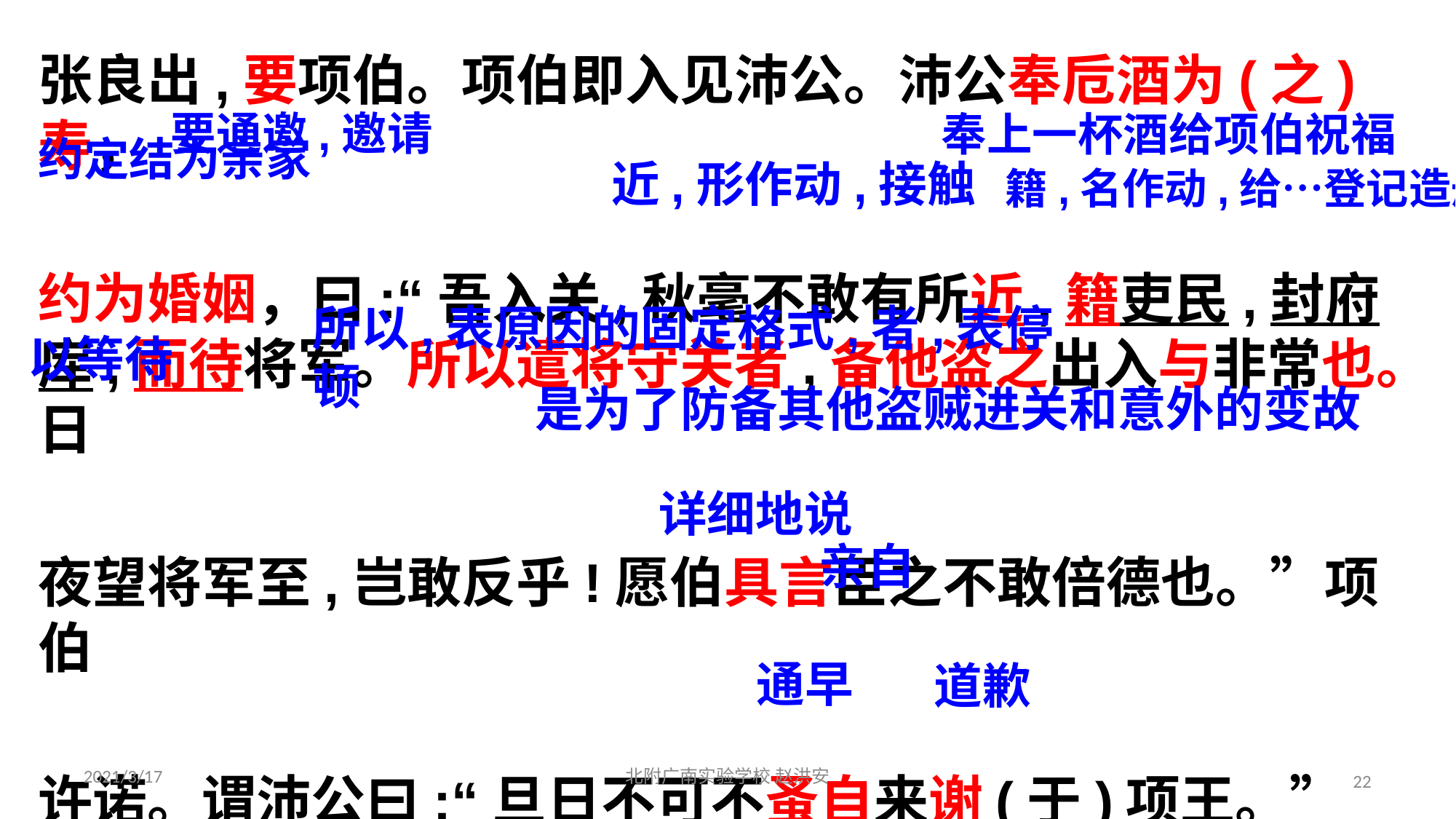

张良出,要项伯。项伯即入见沛公。沛公奉卮酒为(之)寿，

约为婚姻，曰:“吾入关,秋毫不敢有所近,籍吏民,封府库,而待将军。所以遣将守关者,备他盗之出入与非常也。日

夜望将军至,岂敢反乎!愿伯具言臣之不敢倍德也。”项伯

许诺。谓沛公曰:“旦日不可不蚤自来谢(于)项王。”
要通邀,邀请
奉上一杯酒给项伯祝福
近,形作动,接触
约定结为亲家
籍,名作动,给…登记造册
所以,表原因的固定格式,者,表停顿
以等待
是为了防备其他盗贼进关和意外的变故
详细地说
亲自
通早
道歉
2021/3/17
北附广南实验学校 赵洪安
22